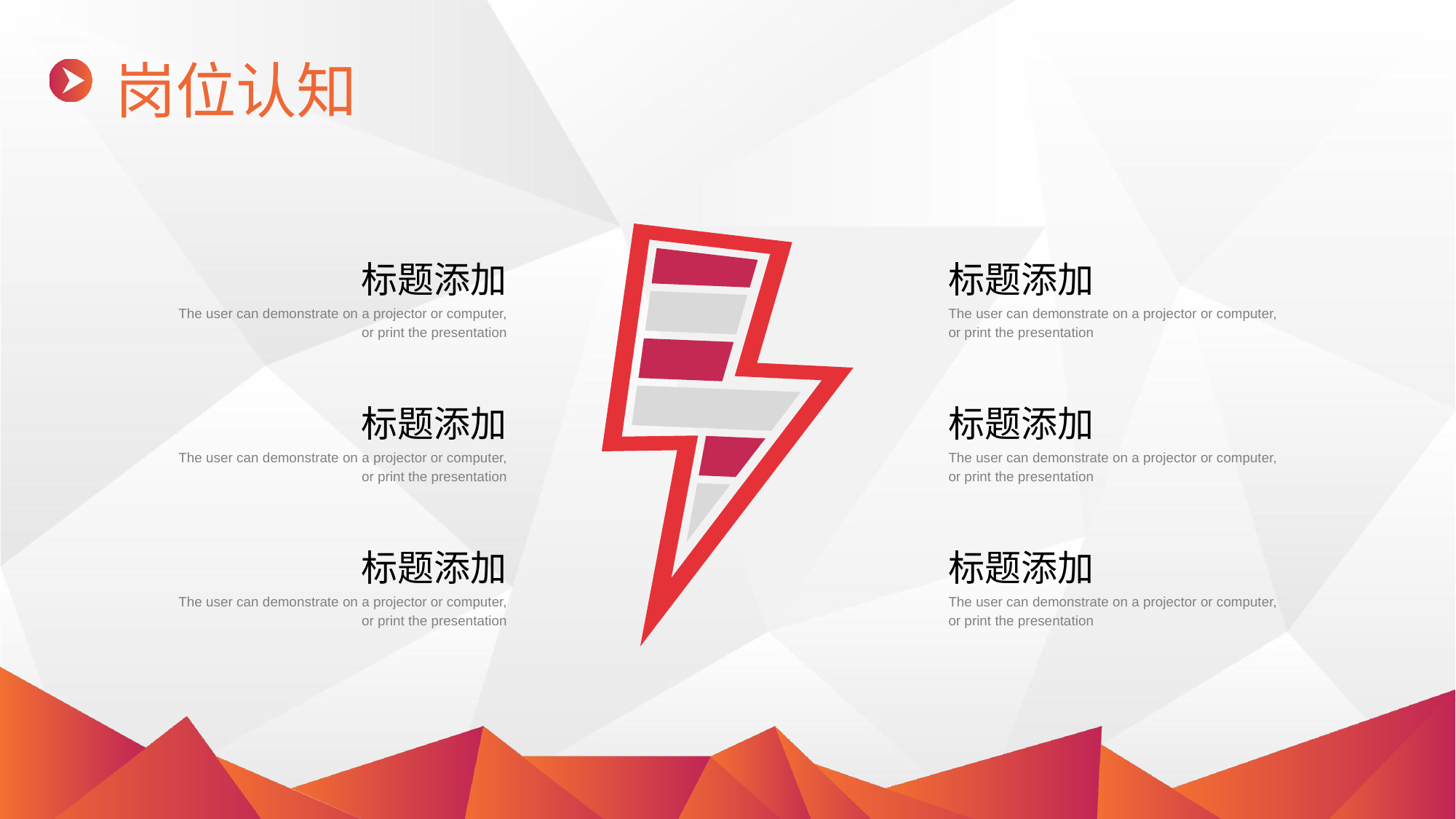

岗位认知

标题添加
The user can demonstrate on a projector or computer, or print the presentation
标题添加
The user can demonstrate on a projector or computer, or print the presentation
标题添加
The user can demonstrate on a projector or computer, or print the presentation
标题添加
The user can demonstrate on a projector or computer, or print the presentation
标题添加
The user can demonstrate on a projector or computer, or print the presentation
标题添加
The user can demonstrate on a projector or computer, or print the presentation